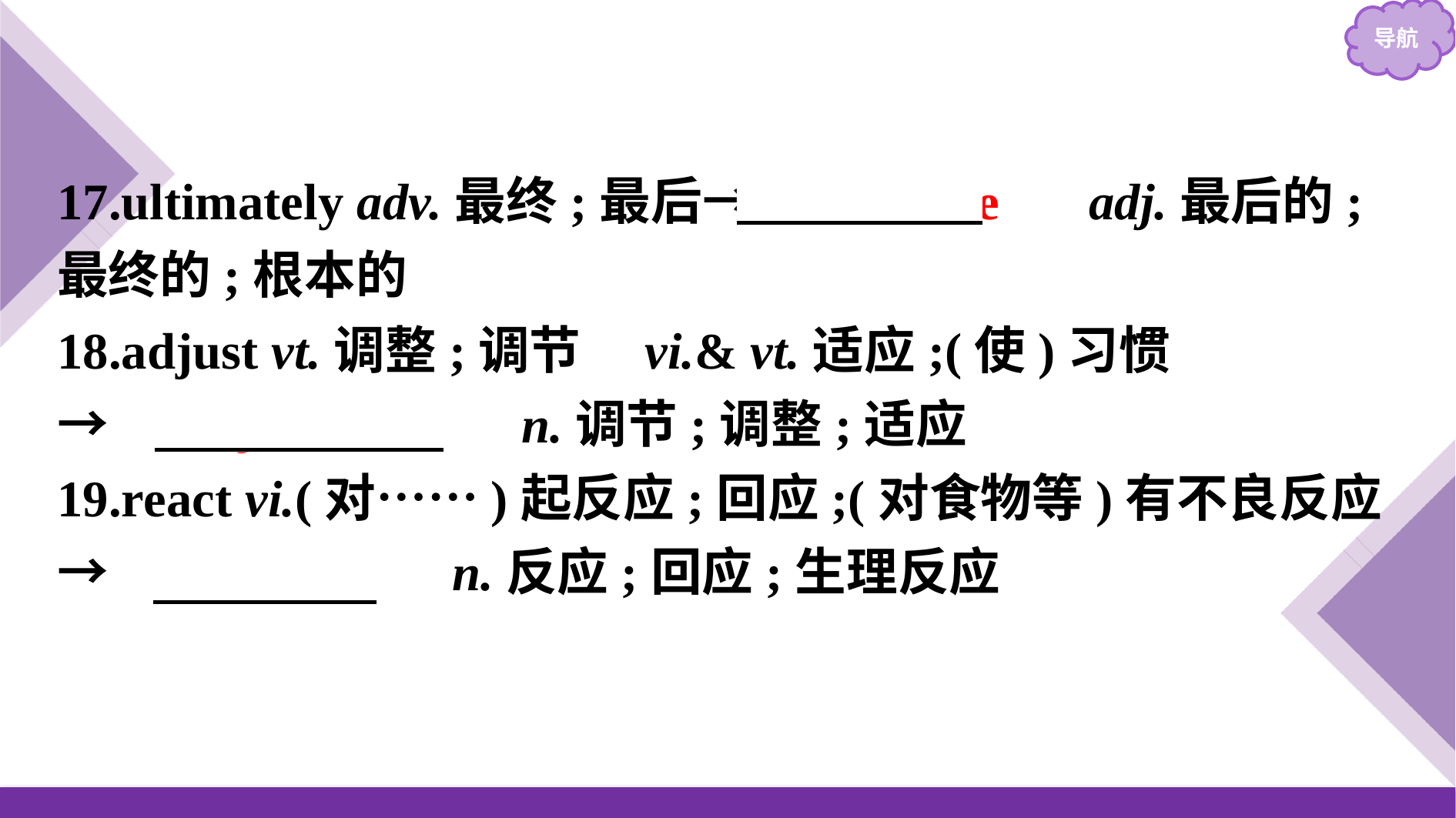

17.ultimately adv.最终;最后→　ultimate　 adj.最后的;最终的;根本的

18.adjust vt.调整;调节　vi.& vt.适应;(使)习惯
→　adjustment　 n.调节;调整;适应
19.react vi.(对……)起反应;回应;(对食物等)有不良反应
→　reaction　 n.反应;回应;生理反应